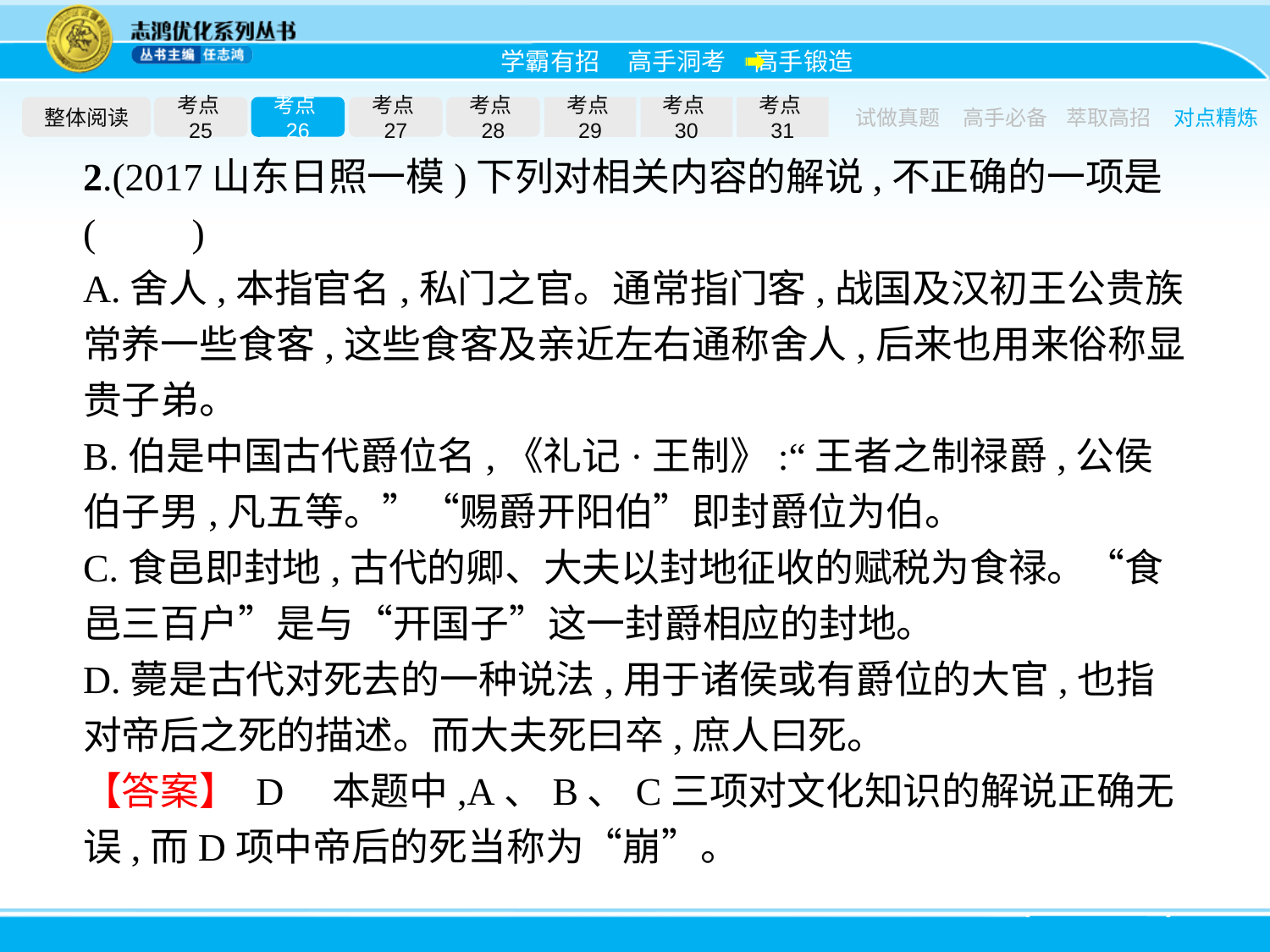

整体阅读
考点25
考点26
考点27
考点28
考点29
考点30
考点31
试做真题
高手必备
萃取高招
对点精炼
2.(2017山东日照一模)下列对相关内容的解说,不正确的一项是(　　)
A.舍人,本指官名,私门之官。通常指门客,战国及汉初王公贵族常养一些食客,这些食客及亲近左右通称舍人,后来也用来俗称显贵子弟。
B.伯是中国古代爵位名,《礼记·王制》:“王者之制禄爵,公侯伯子男,凡五等。”“赐爵开阳伯”即封爵位为伯。
C.食邑即封地,古代的卿、大夫以封地征收的赋税为食禄。“食邑三百户”是与“开国子”这一封爵相应的封地。
D.薨是古代对死去的一种说法,用于诸侯或有爵位的大官,也指对帝后之死的描述。而大夫死曰卒,庶人曰死。
【答案】 D　本题中,A、B、C三项对文化知识的解说正确无误,而D项中帝后的死当称为“崩”。